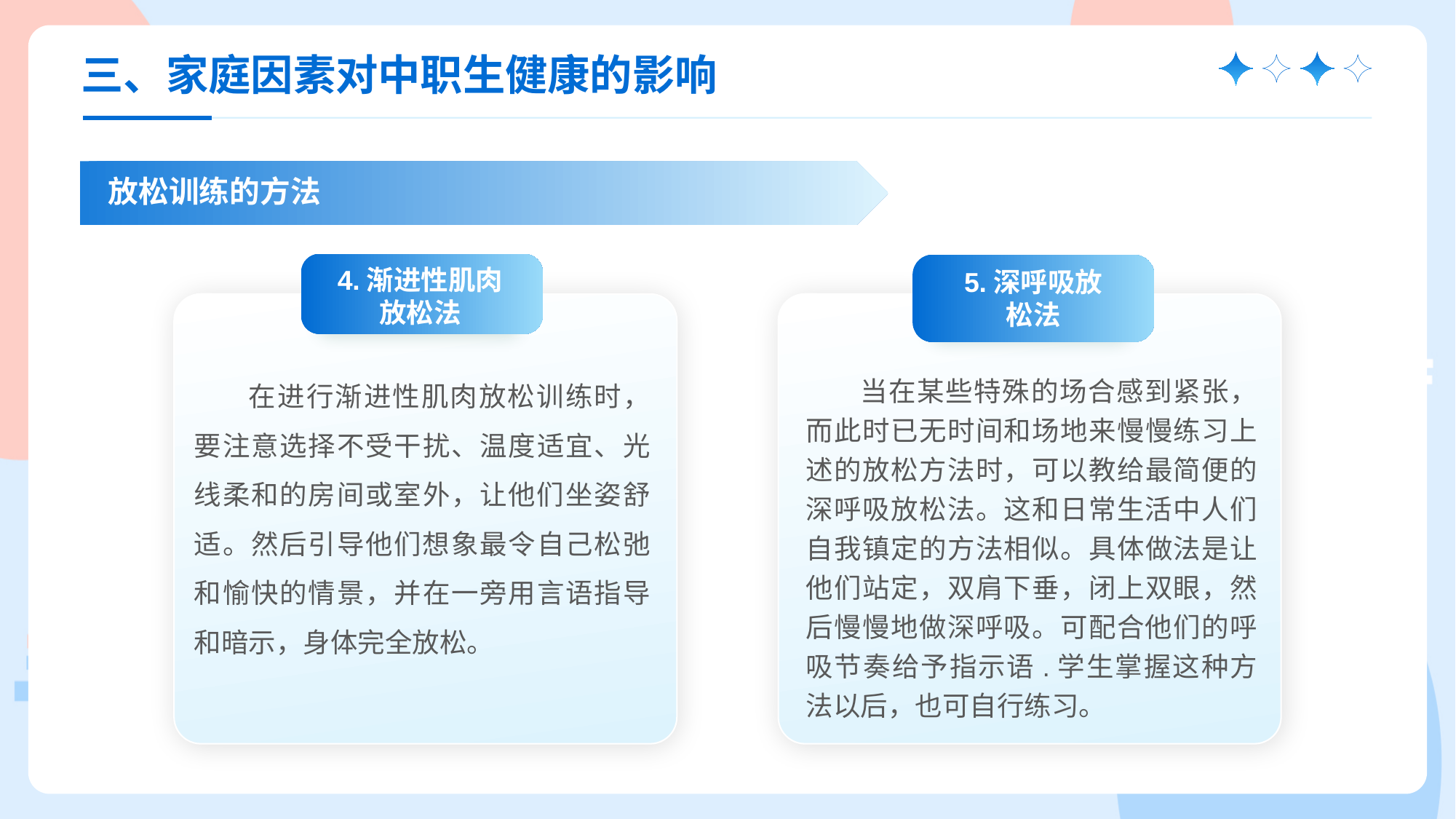

三、家庭因素对中职生健康的影响
放松训练的方法

4.渐进性肌肉放松法

在进行渐进性肌肉放松训练时，要注意选择不受干扰、温度适宜、光线柔和的房间或室外，让他们坐姿舒适。然后引导他们想象最令自己松弛和愉快的情景，并在一旁用言语指导和暗示，身体完全放松。

5.深呼吸放松法

当在某些特殊的场合感到紧张，而此时已无时间和场地来慢慢练习上述的放松方法时，可以教给最简便的深呼吸放松法。这和日常生活中人们自我镇定的方法相似。具体做法是让他们站定，双肩下垂，闭上双眼，然后慢慢地做深呼吸。可配合他们的呼吸节奏给予指示语.学生掌握这种方法以后，也可自行练习。